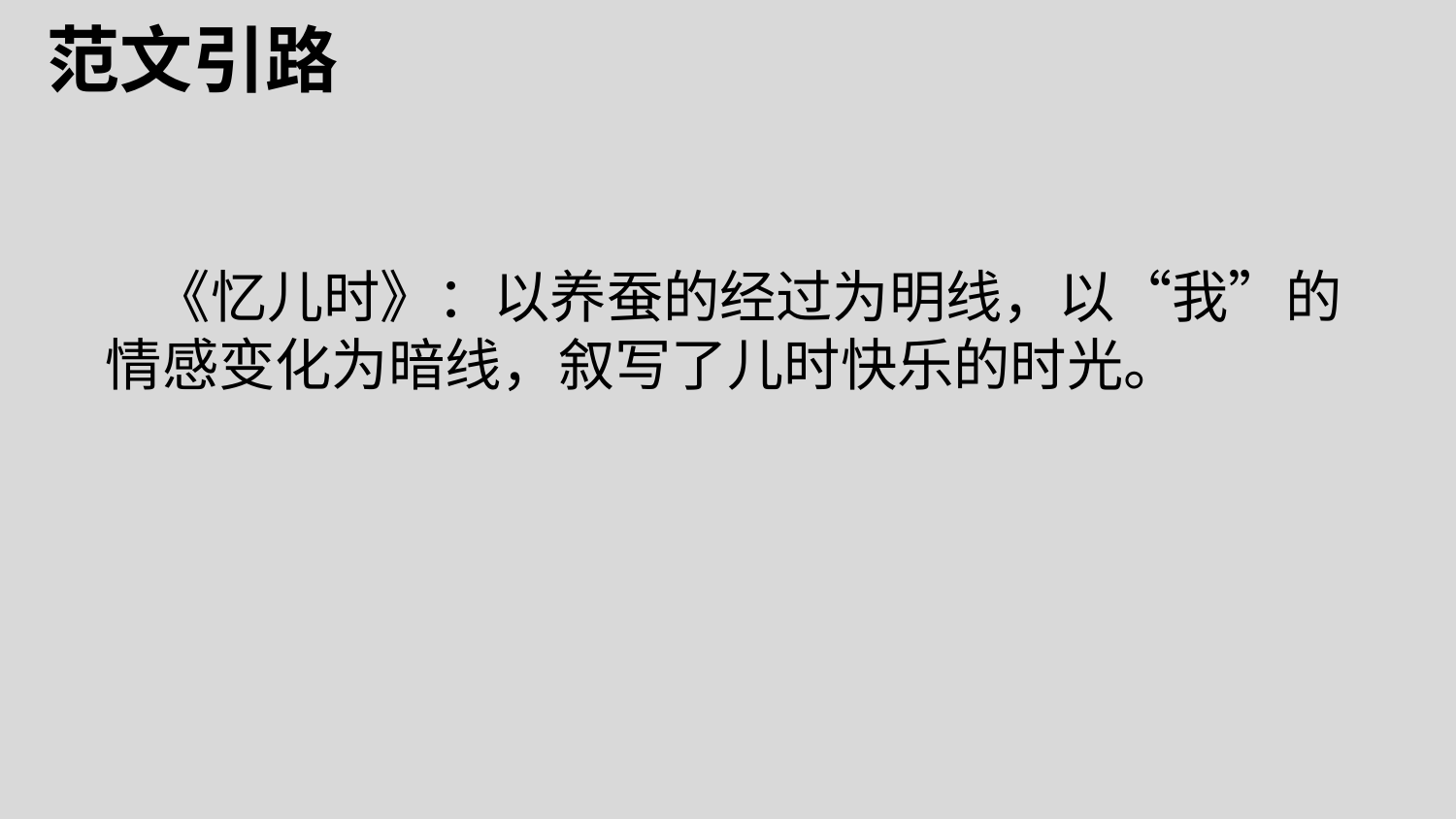

范文引路
《忆儿时》：以养蚕的经过为明线，以“我”的情感变化为暗线，叙写了儿时快乐的时光。